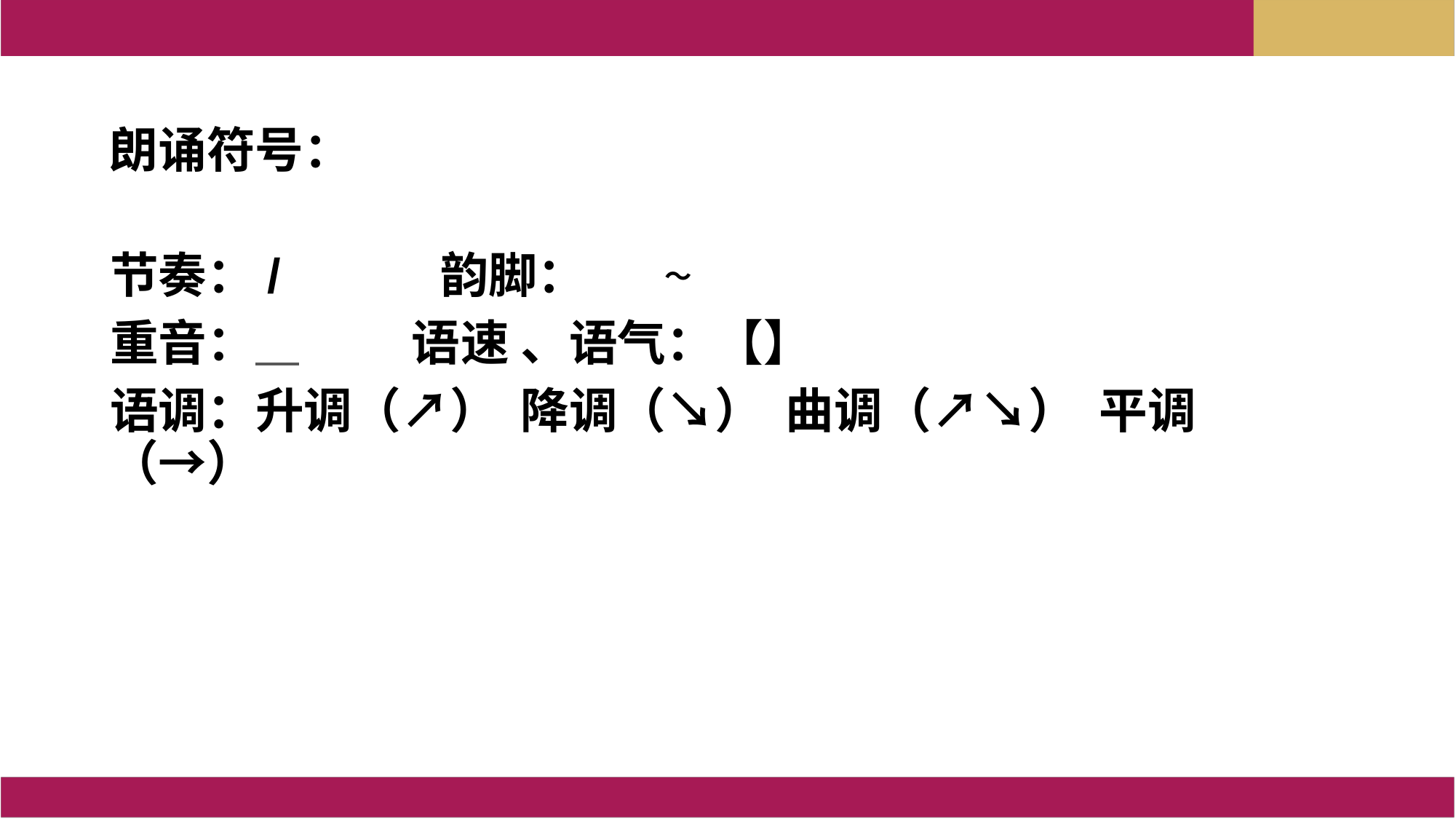

朗诵符号：
节奏：/           韵脚：
重音：               语速 、语气：【】
语调：升调（↗）  降调（↘）  曲调（↗↘）  平调（→）
～